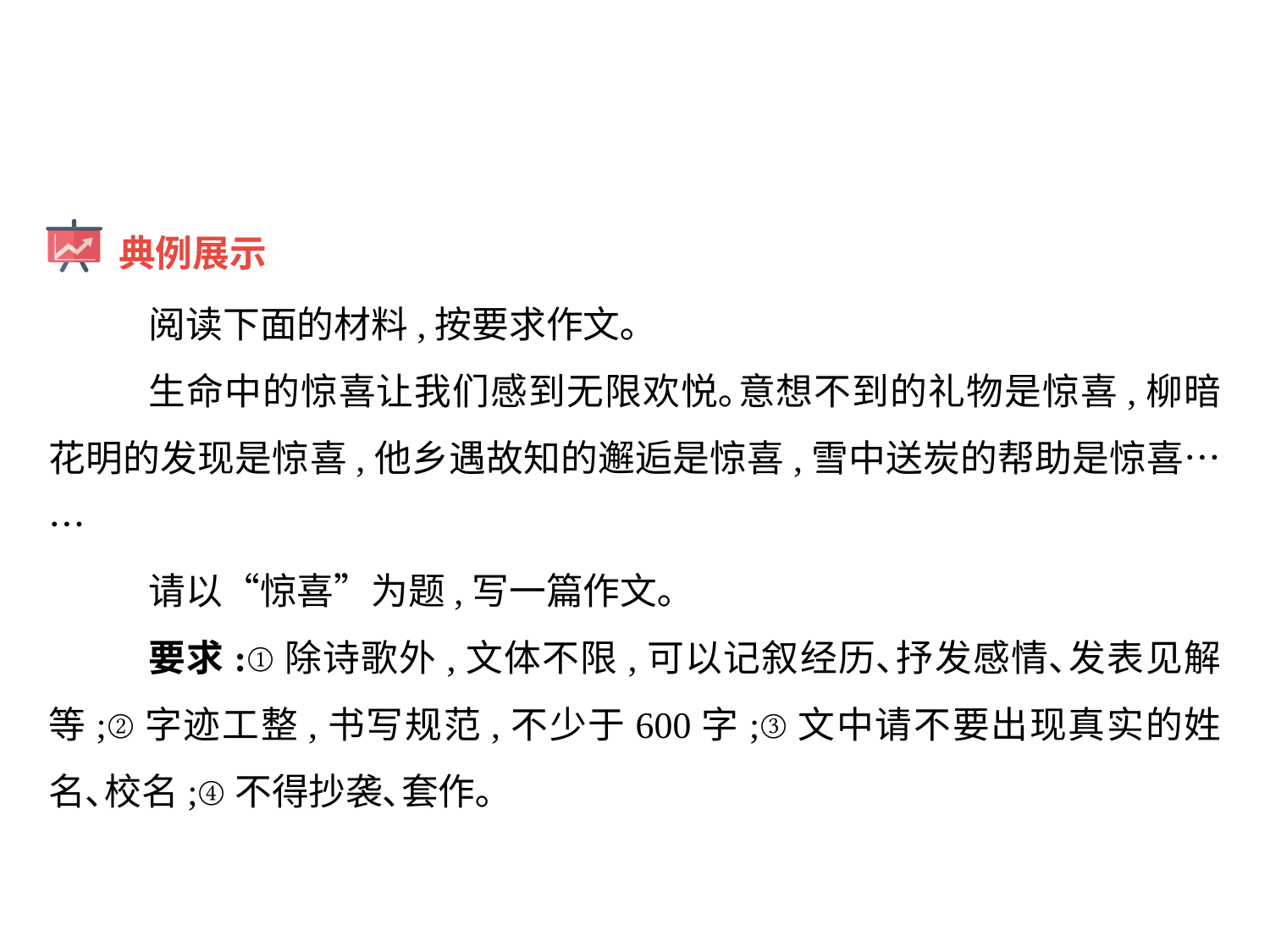

典例展示
阅读下面的材料,按要求作文｡
生命中的惊喜让我们感到无限欢悦｡意想不到的礼物是惊喜,柳暗花明的发现是惊喜,他乡遇故知的邂逅是惊喜,雪中送炭的帮助是惊喜……
请以“惊喜”为题,写一篇作文｡
要求:①除诗歌外,文体不限,可以记叙经历､抒发感情､发表见解等;②字迹工整,书写规范,不少于600字;③文中请不要出现真实的姓名､校名;④不得抄袭､套作｡